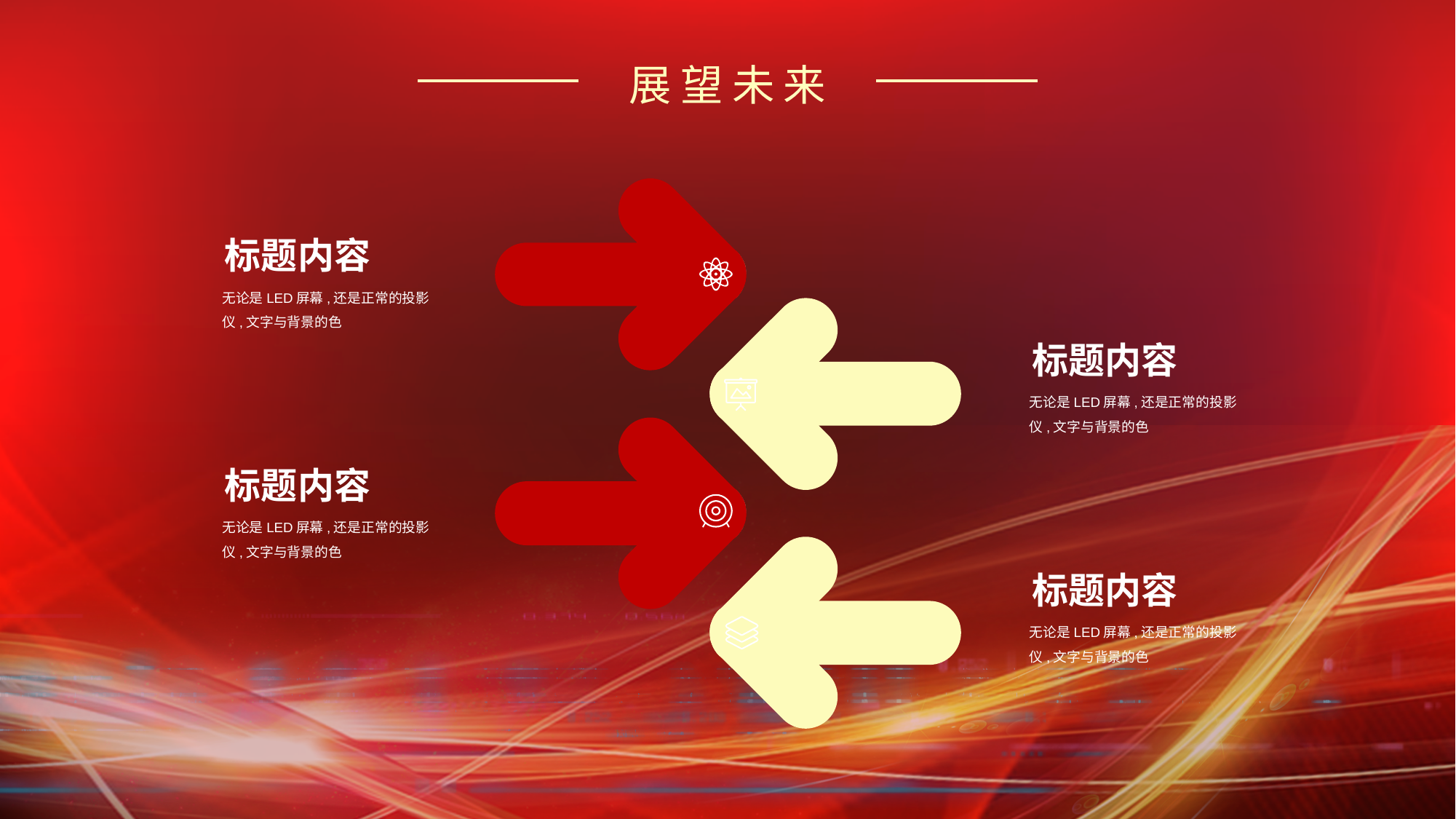

展望未来

标题内容
无论是LED屏幕,还是正常的投影仪,文字与背景的色

标题内容
无论是LED屏幕,还是正常的投影仪,文字与背景的色

标题内容
无论是LED屏幕,还是正常的投影仪,文字与背景的色

标题内容
无论是LED屏幕,还是正常的投影仪,文字与背景的色